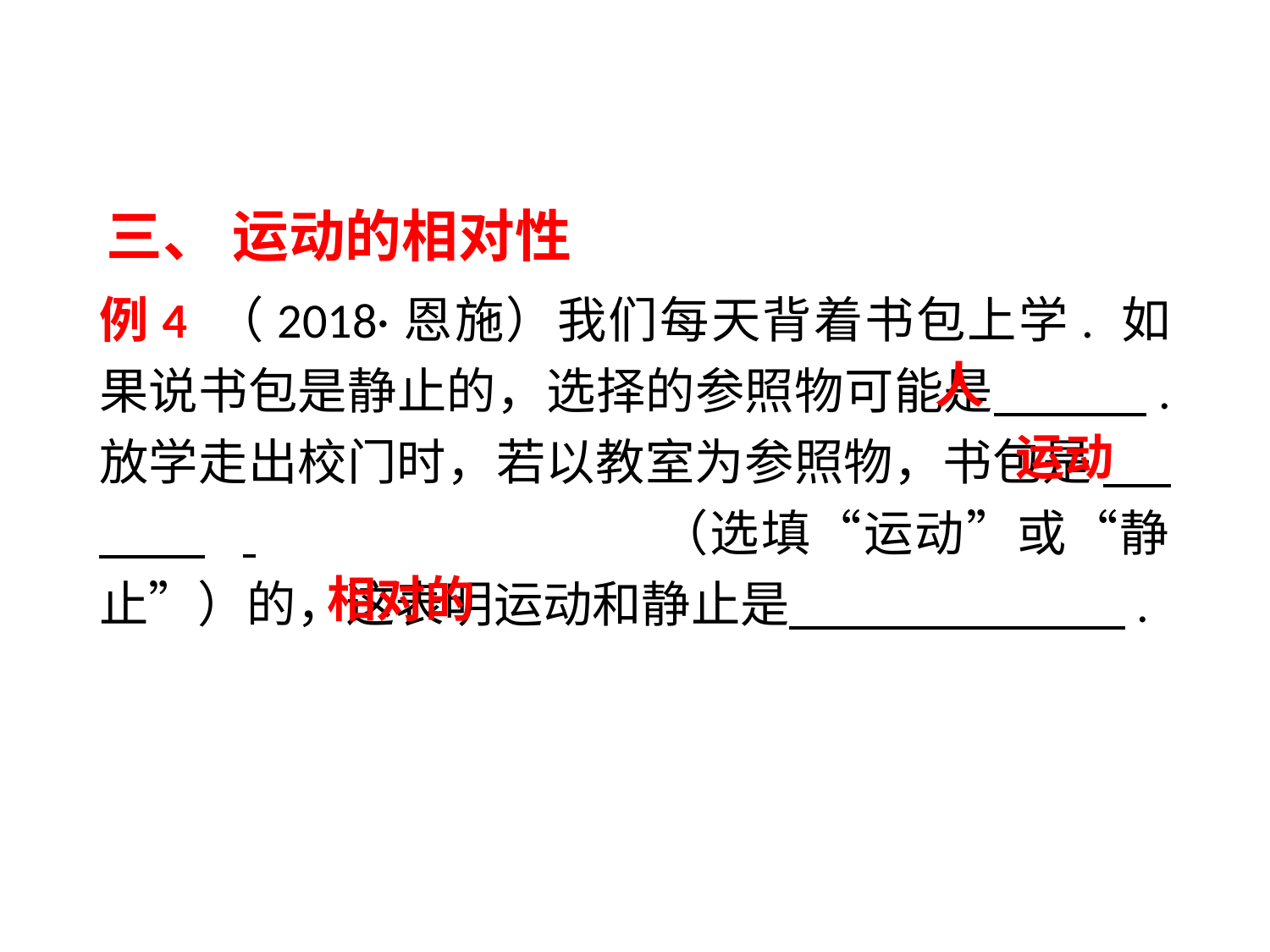

三、 运动的相对性
例4 （2018·恩施）我们每天背着书包上学. 如果说书包是静止的，选择的参照物可能是         　. 放学走出校门时，若以教室为参照物，书包是                .        　                    （选填“运动”或“静止”）的，这表明运动和静止是                          　.
人
运动
相对的